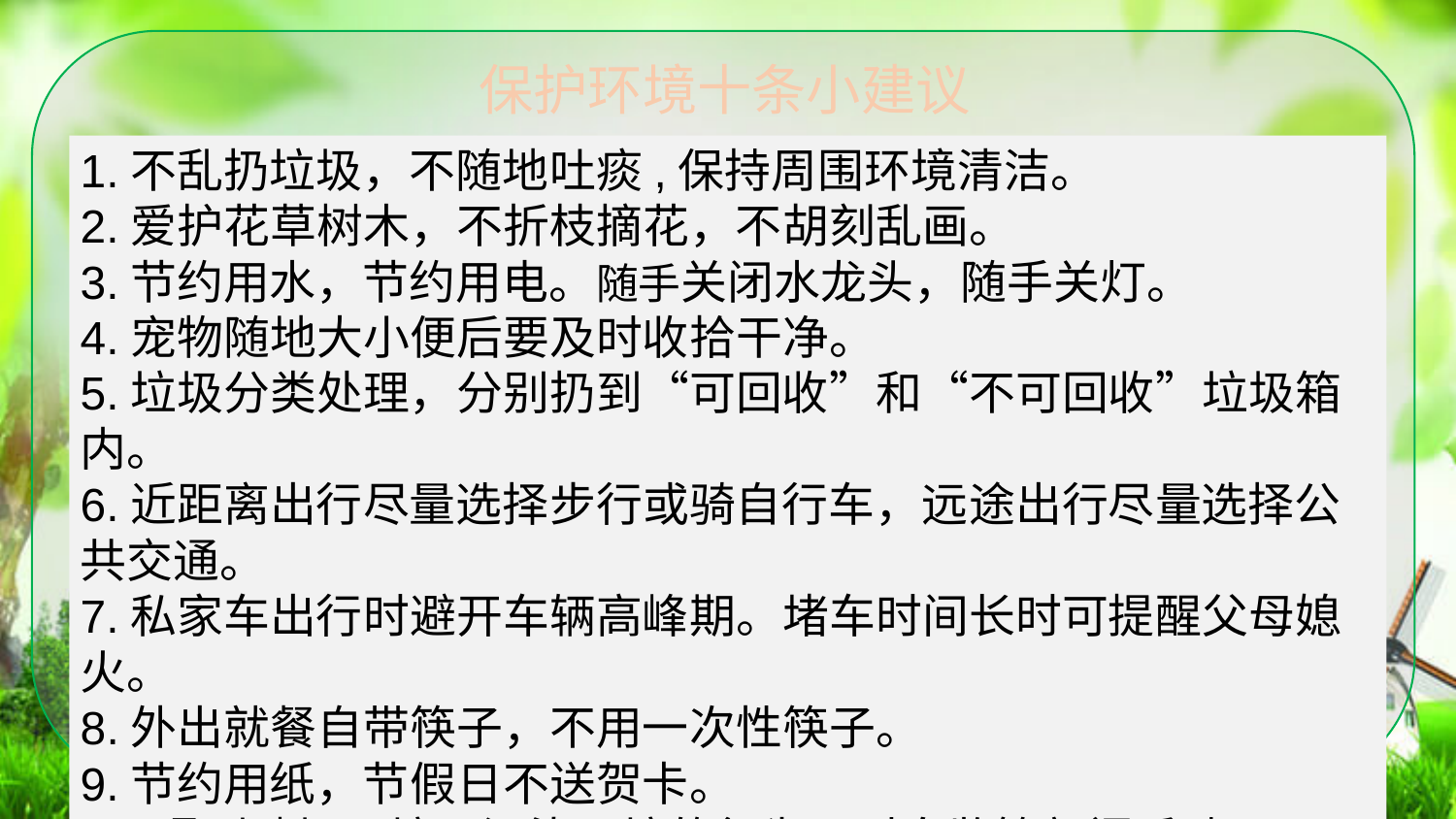

保护环境十条小建议
1.不乱扔垃圾，不随地吐痰,保持周围环境清洁。
2.爱护花草树木，不折枝摘花，不胡刻乱画。
3.节约用水，节约用电。随手关闭水龙头，随手关灯。
4.宠物随地大小便后要及时收拾干净。
5.垃圾分类处理，分别扔到“可回收”和“不可回收”垃圾箱内。
6.近距离出行尽量选择步行或骑自行车，远途出行尽量选择公共交通。
7.私家车出行时避开车辆高峰期。堵车时间长时可提醒父母媳火。
8.外出就餐自带筷子，不用一次性筷子。
9.节约用纸，节假日不送贺卡。
10.遇到破坏环境、污染环境的行为及时向监管部门反映。